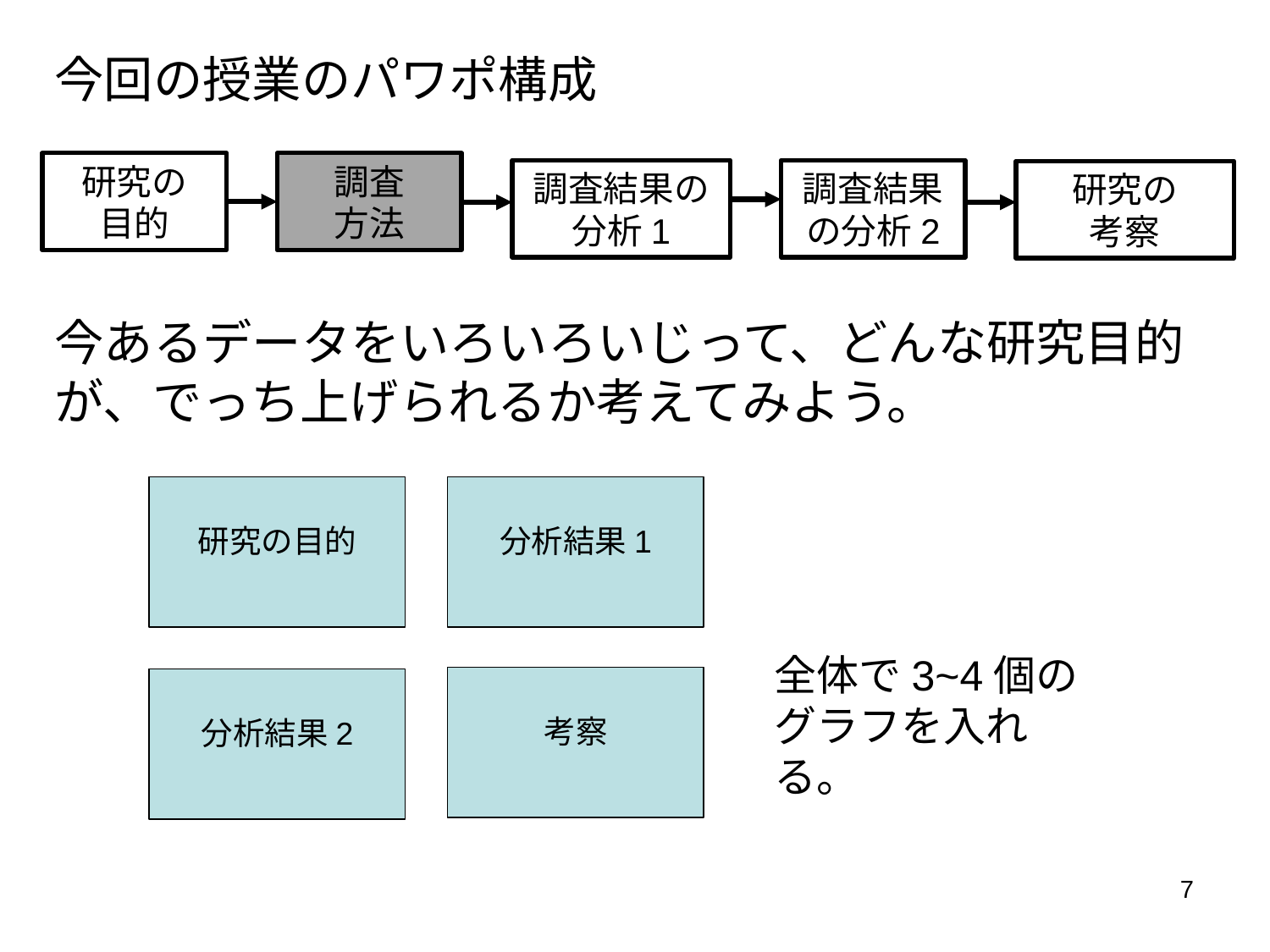

今回の授業のパワポ構成
研究の
目的
調査
方法
調査結果の分析1
調査結果の分析2
研究の
考察
今あるデータをいろいろいじって、どんな研究目的が、でっち上げられるか考えてみよう。

研究の目的

分析結果1
全体で3~4個のグラフを入れる。

考察

分析結果2
7